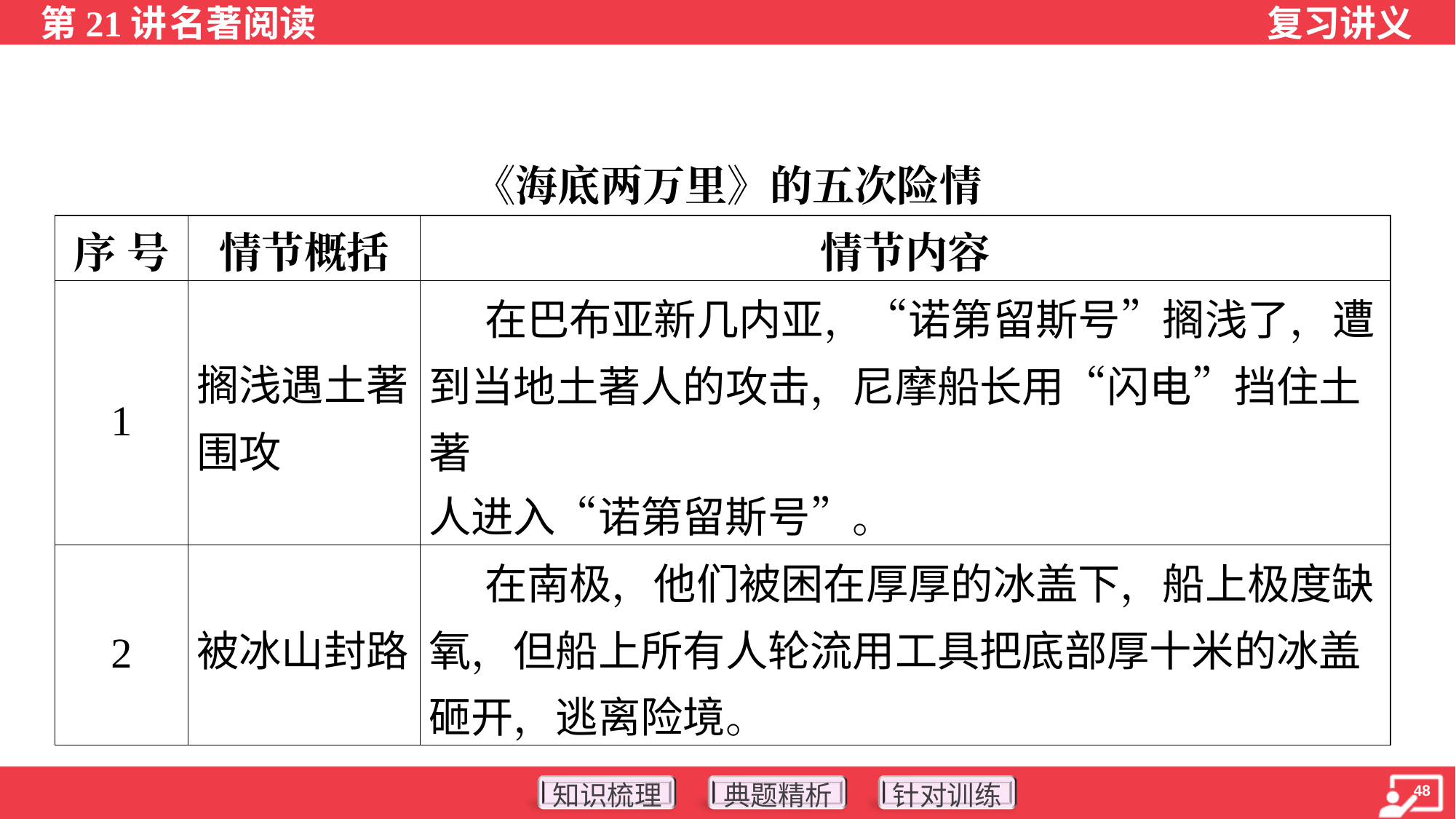

《海底两万里》的五次险情
| 序 号 | 情节概括 | 情节内容 |
| --- | --- | --- |
| 1 | 搁浅遇土著围攻 | 在巴布亚新几内亚，“诺第留斯号”搁浅了，遭 到当地土著人的攻击，尼摩船长用“闪电”挡住土著 人进入“诺第留斯号”。 |
| 2 | 被冰山封路 | 在南极，他们被困在厚厚的冰盖下，船上极度缺氧，但船上所有人轮流用工具把底部厚十米的冰盖砸开，逃离险境。 |